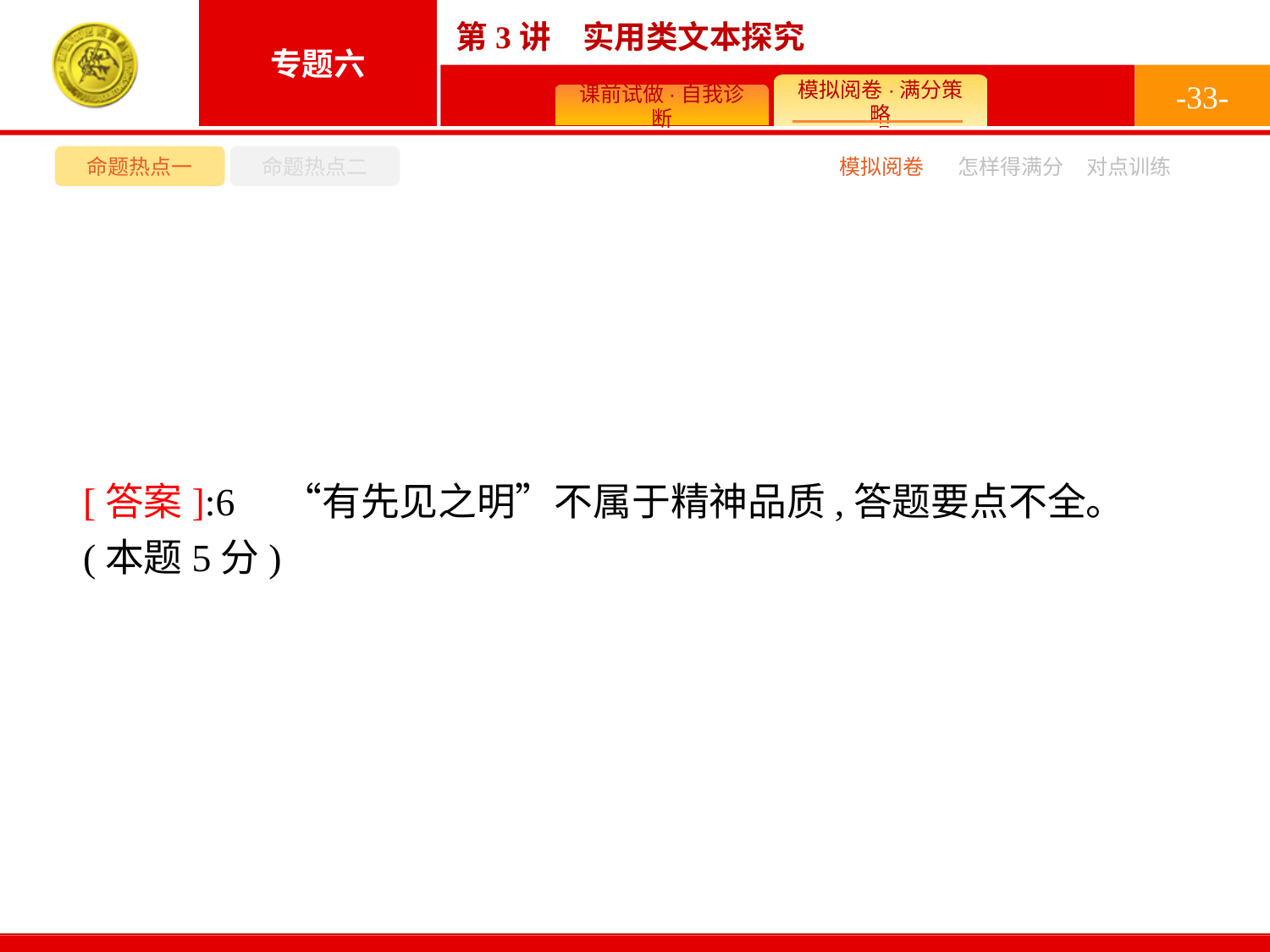

-33-
命题热点一
命题热点二
模拟阅卷
怎样得满分
对点训练
[答案]:6　“有先见之明”不属于精神品质,答题要点不全。(本题5分)